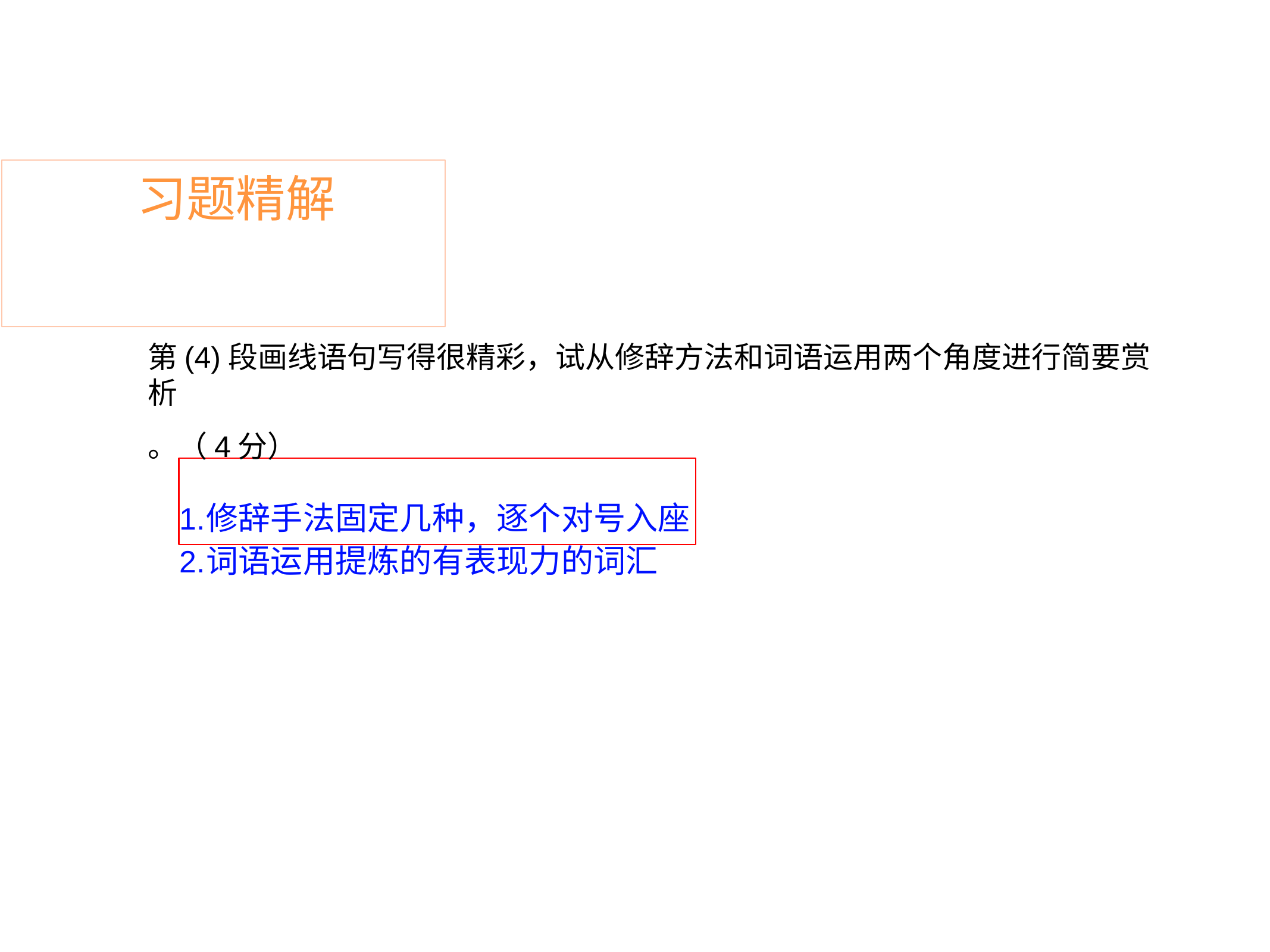

# 习题精解
第(4)段画线语句写得很精彩，试从修辞方法和词语运用两个角度进行简要赏析
。（4分）

修辞手法固定几种，逐个对号入座
词语运用提炼的有表现力的词汇